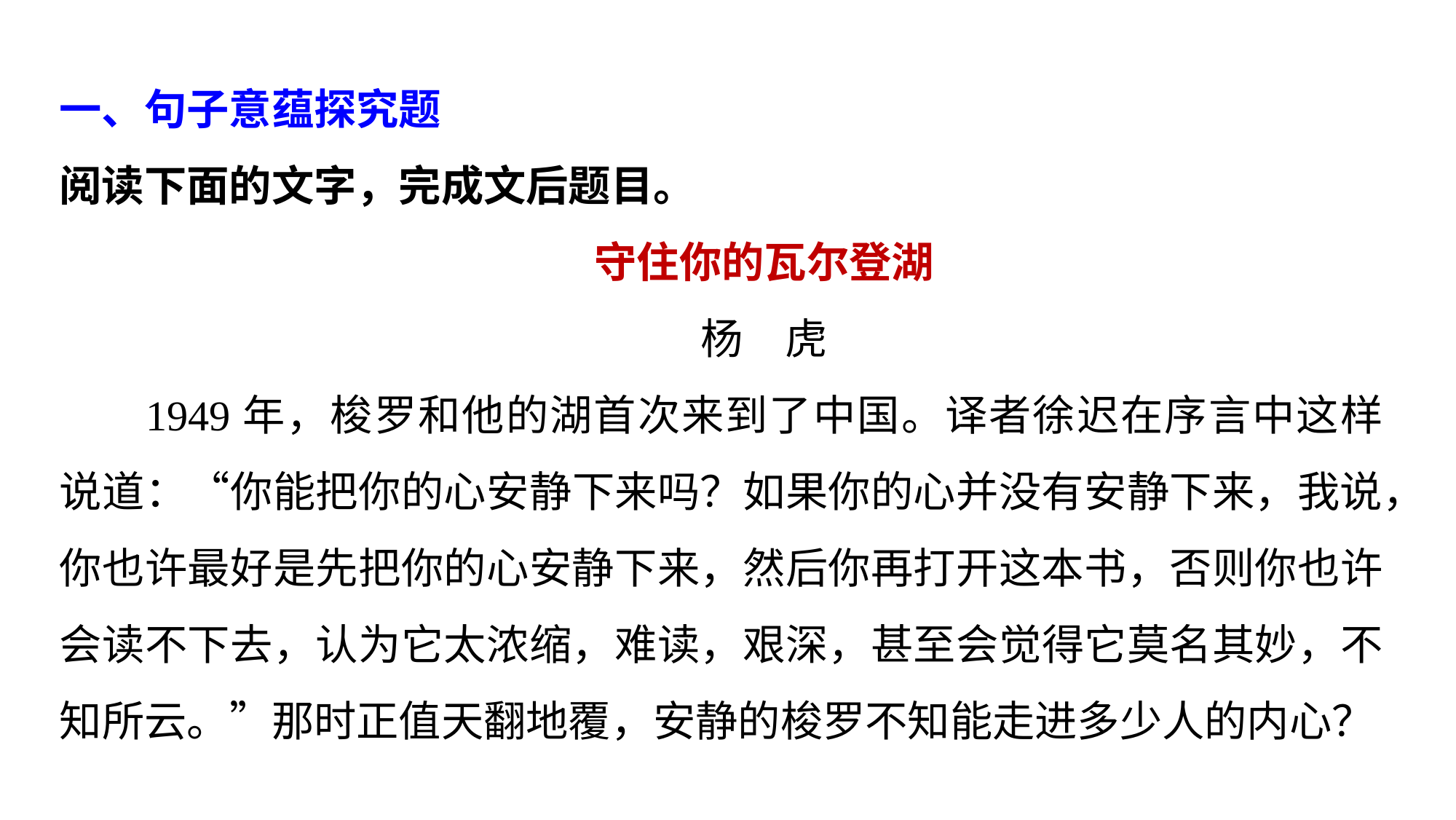

一、句子意蕴探究题
阅读下面的文字，完成文后题目。
守住你的瓦尔登湖
杨　虎
1949年，梭罗和他的湖首次来到了中国。译者徐迟在序言中这样说道：“你能把你的心安静下来吗？如果你的心并没有安静下来，我说，你也许最好是先把你的心安静下来，然后你再打开这本书，否则你也许会读不下去，认为它太浓缩，难读，艰深，甚至会觉得它莫名其妙，不知所云。”那时正值天翻地覆，安静的梭罗不知能走进多少人的内心？